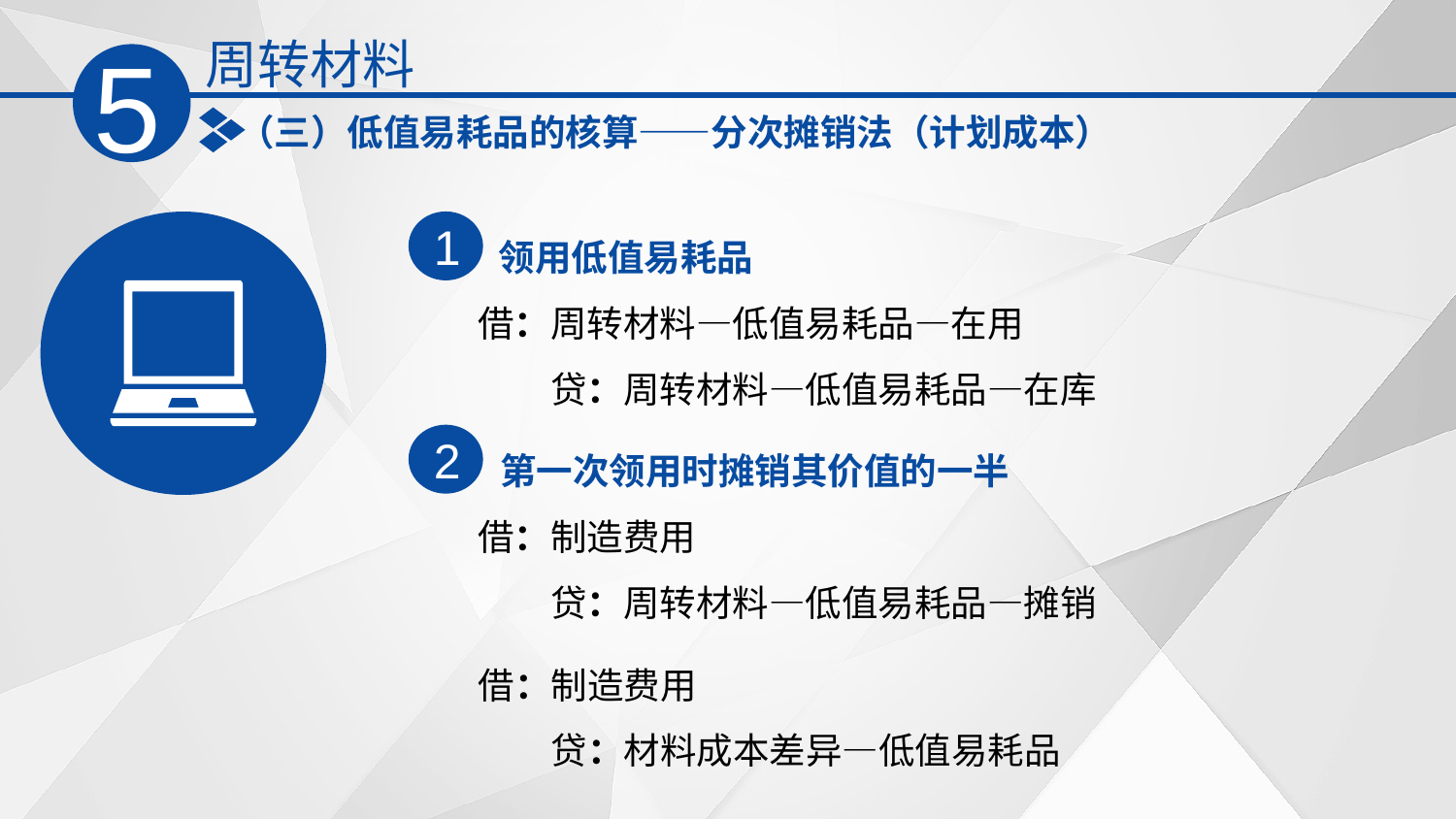

周转材料
5

（三）低值易耗品的核算——分次摊销法（计划成本）

领用低值易耗品
1

借：周转材料—低值易耗品—在用
　　贷：周转材料—低值易耗品—在库
第一次领用时摊销其价值的一半
2
借：制造费用
　　贷：周转材料—低值易耗品—摊销
借：制造费用
　　贷：材料成本差异—低值易耗品